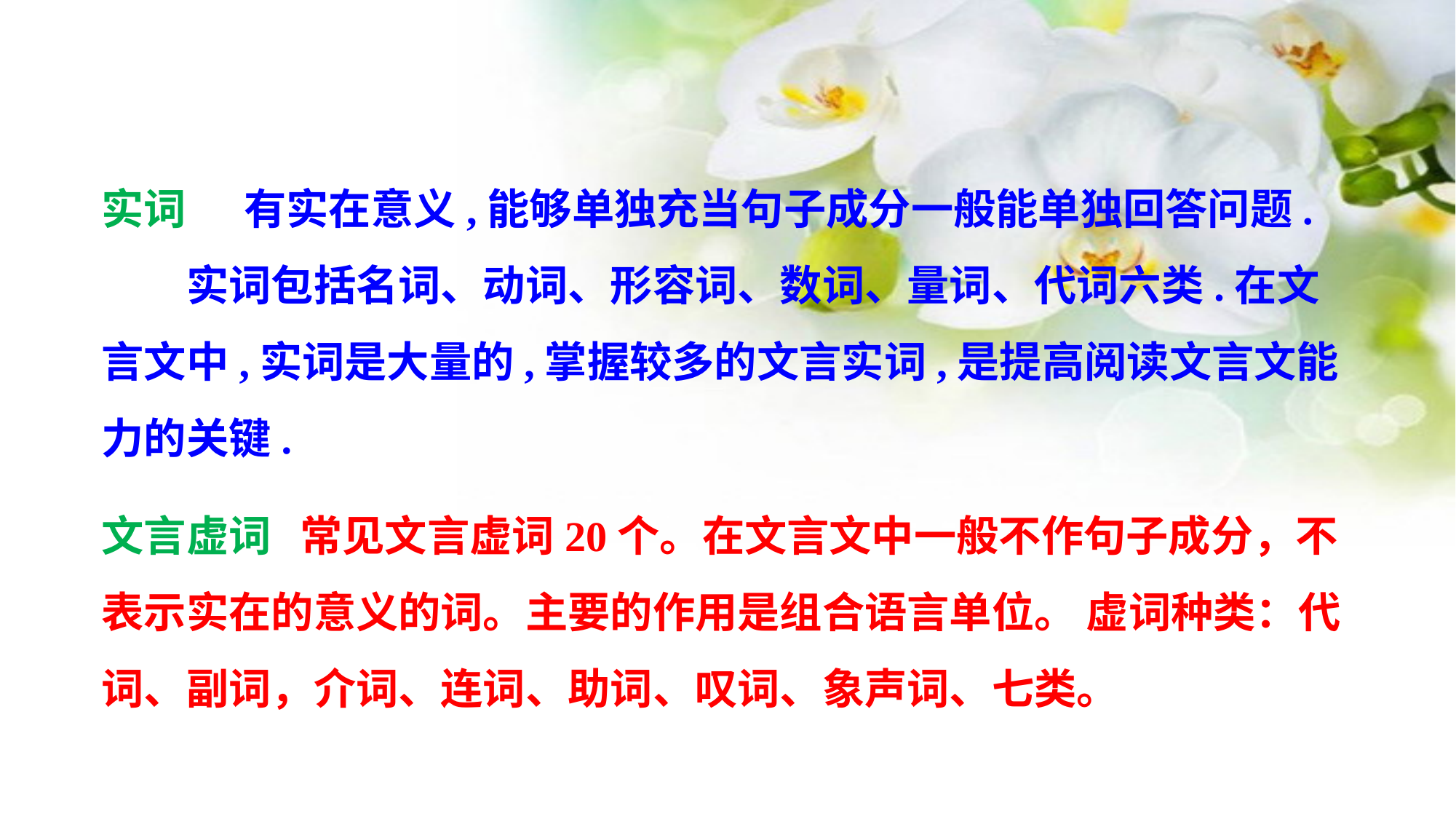

实词      有实在意义,能够单独充当句子成分一般能单独回答问题. 　　实词包括名词、动词、形容词、数词、量词、代词六类.在文言文中,实词是大量的,掌握较多的文言实词,是提高阅读文言文能力的关键.
文言虚词   常见文言虚词20个。在文言文中一般不作句子成分，不表示实在的意义的词。主要的作用是组合语言单位。 虚词种类：代词、副词，介词、连词、助词、叹词、象声词、七类。